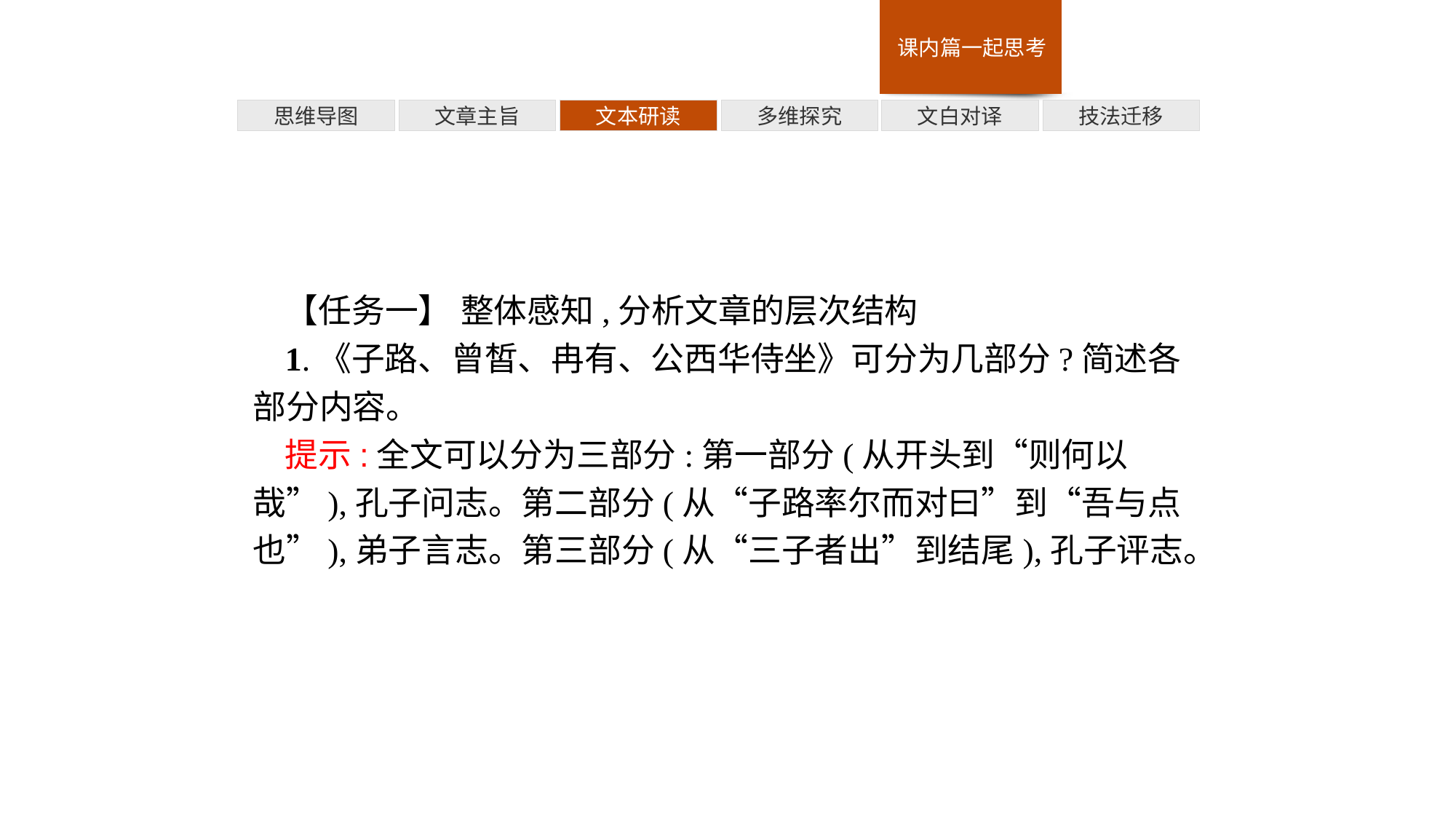

多维探究
技法迁移
思维导图
文章主旨
文本研读
文白对译
【任务一】 整体感知,分析文章的层次结构
1.《子路、曾皙、冉有、公西华侍坐》可分为几部分?简述各部分内容。
提示:全文可以分为三部分:第一部分(从开头到“则何以哉”),孔子问志。第二部分(从“子路率尔而对曰”到“吾与点也”),弟子言志。第三部分(从“三子者出”到结尾),孔子评志。